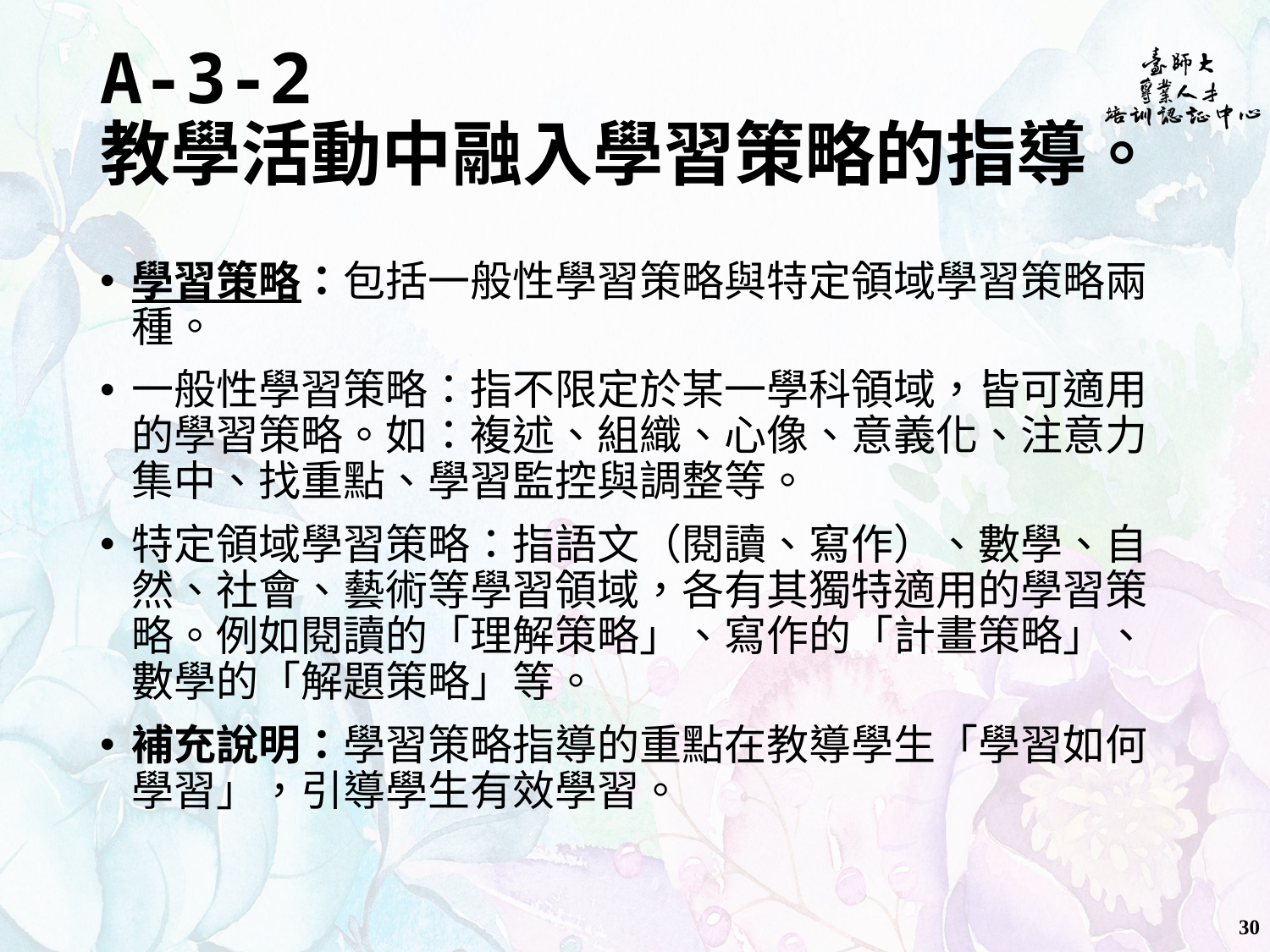

# A-3-2 教學活動中融入學習策略的指導。
學習策略：包括一般性學習策略與特定領域學習策略兩種。
一般性學習策略：指不限定於某一學科領域，皆可適用的學習策略。如：複述、組織、心像、意義化、注意力集中、找重點、學習監控與調整等。
特定領域學習策略：指語文（閱讀、寫作）、數學、自然、社會、藝術等學習領域，各有其獨特適用的學習策略。例如閱讀的「理解策略」、寫作的「計畫策略」、數學的「解題策略」等。
補充說明：學習策略指導的重點在教導學生「學習如何學習」，引導學生有效學習。
30